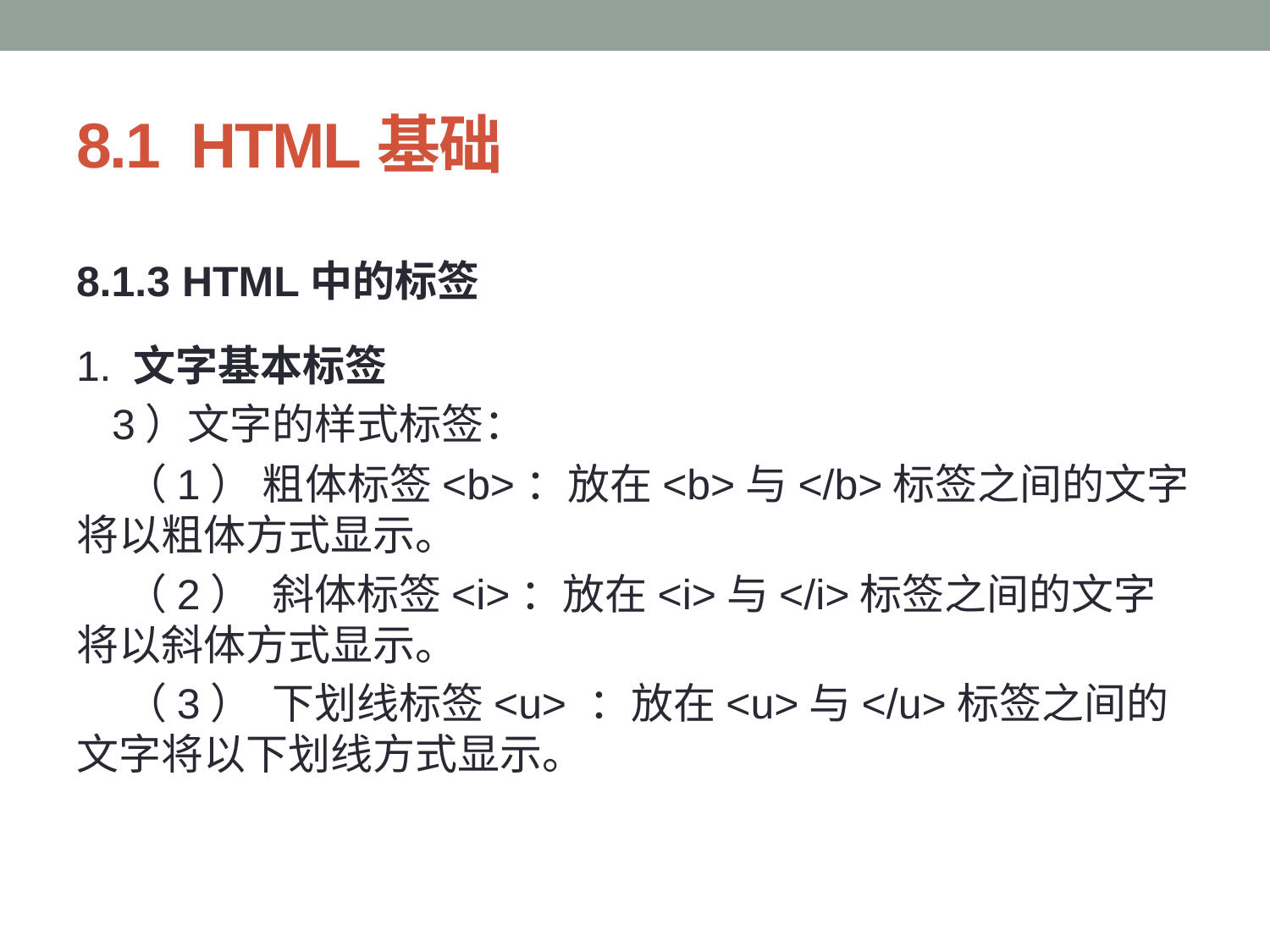

# 8.1  HTML基础
8.1.3 HTML中的标签
1. 文字基本标签
   3）文字的样式标签：
    （1） 粗体标签<b>：放在<b>与</b>标签之间的文字将以粗体方式显示。
    （2）  斜体标签<i>：放在<i>与</i>标签之间的文字将以斜体方式显示。
    （3）  下划线标签<u> ：放在<u>与</u>标签之间的文字将以下划线方式显示。